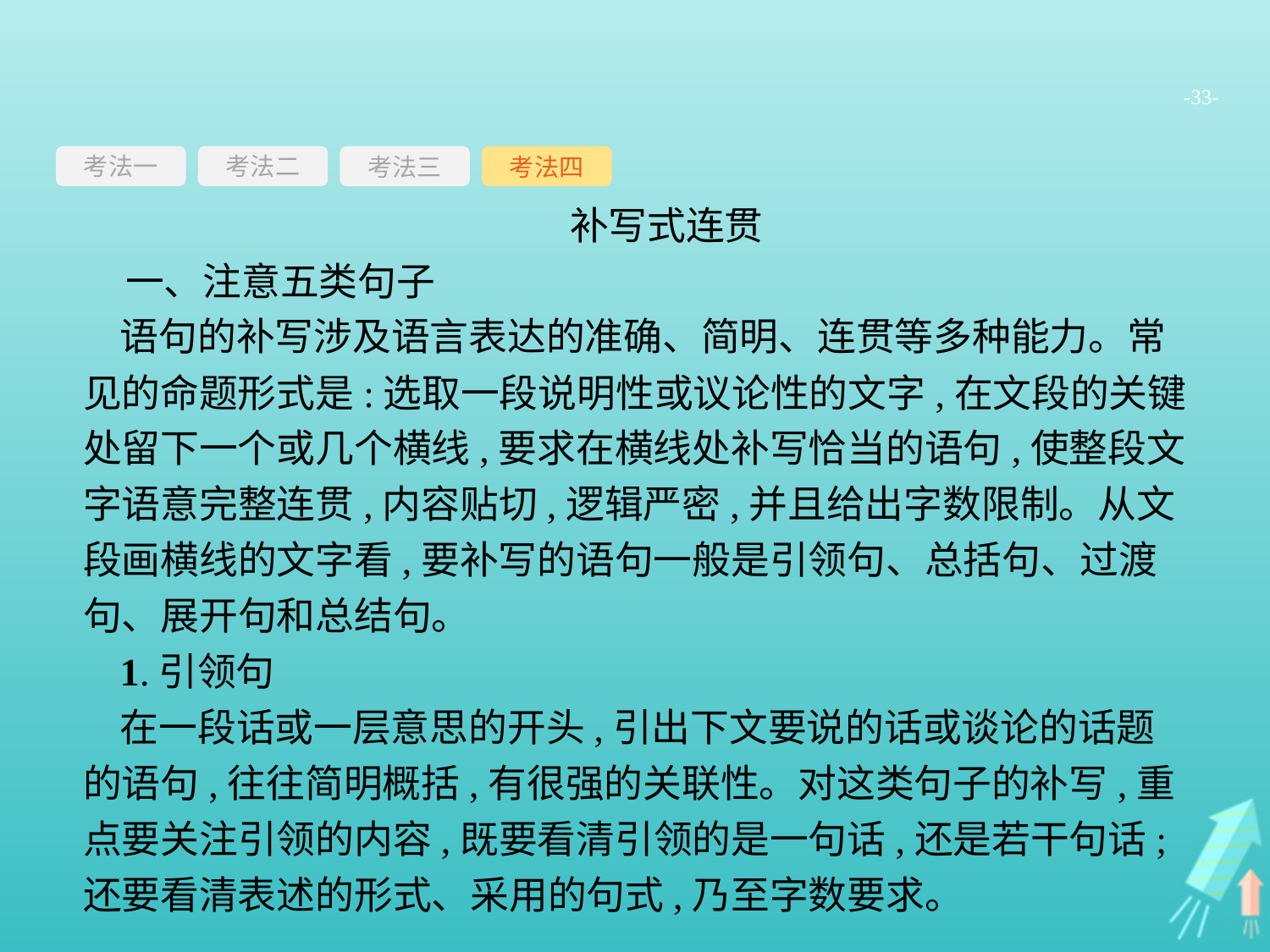

-33-
考法一
考法三
考法四
考法二
补写式连贯
一、注意五类句子
语句的补写涉及语言表达的准确、简明、连贯等多种能力。常见的命题形式是:选取一段说明性或议论性的文字,在文段的关键处留下一个或几个横线,要求在横线处补写恰当的语句,使整段文字语意完整连贯,内容贴切,逻辑严密,并且给出字数限制。从文段画横线的文字看,要补写的语句一般是引领句、总括句、过渡句、展开句和总结句。
1.引领句
在一段话或一层意思的开头,引出下文要说的话或谈论的话题的语句,往往简明概括,有很强的关联性。对这类句子的补写,重点要关注引领的内容,既要看清引领的是一句话,还是若干句话;还要看清表述的形式、采用的句式,乃至字数要求。